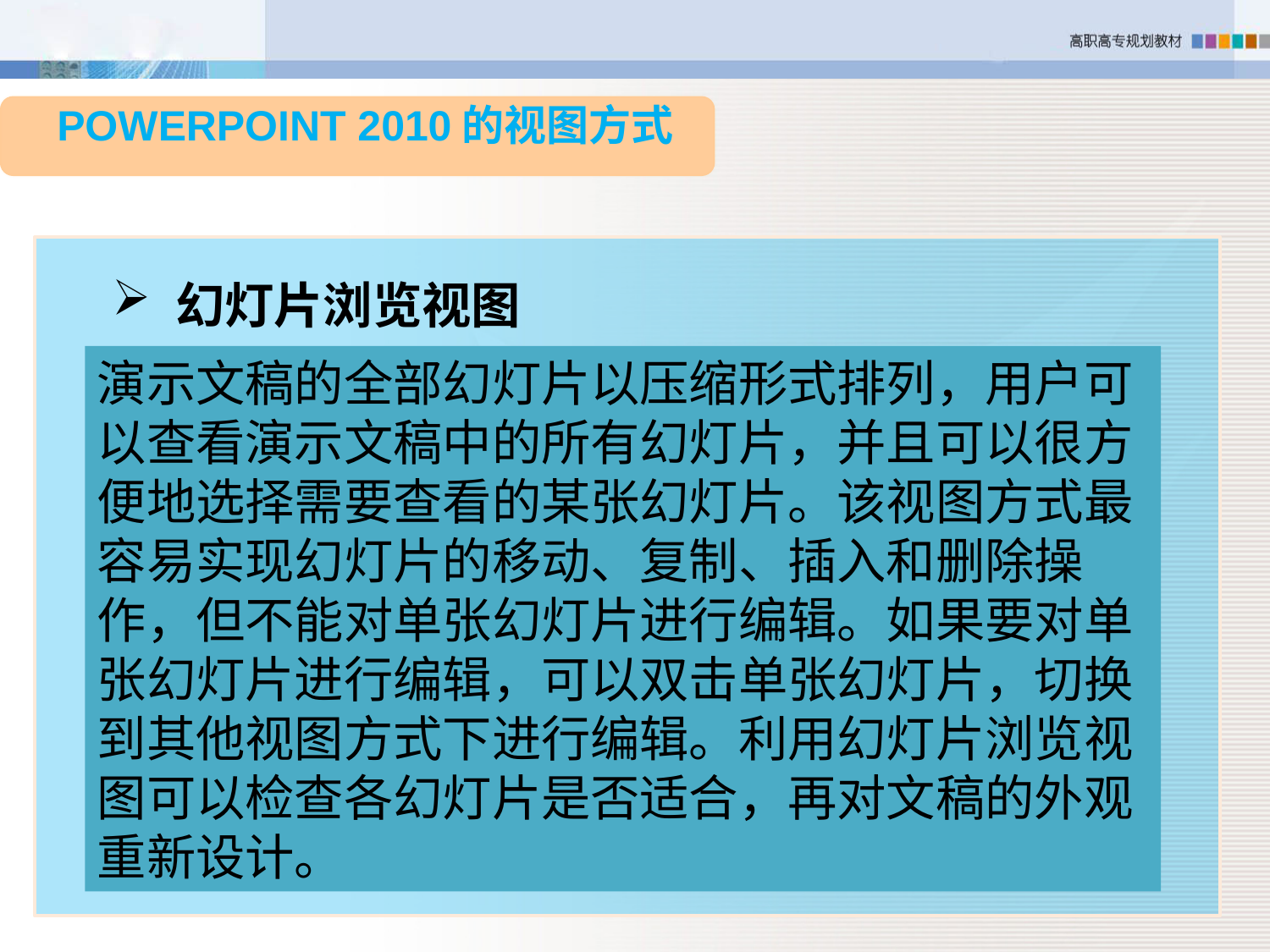

PowerPoint 2010的视图方式

幻灯片浏览视图
演示文稿的全部幻灯片以压缩形式排列，用户可以查看演示文稿中的所有幻灯片，并且可以很方便地选择需要查看的某张幻灯片。该视图方式最容易实现幻灯片的移动、复制、插入和删除操作，但不能对单张幻灯片进行编辑。如果要对单张幻灯片进行编辑，可以双击单张幻灯片，切换到其他视图方式下进行编辑。利用幻灯片浏览视图可以检查各幻灯片是否适合，再对文稿的外观重新设计。